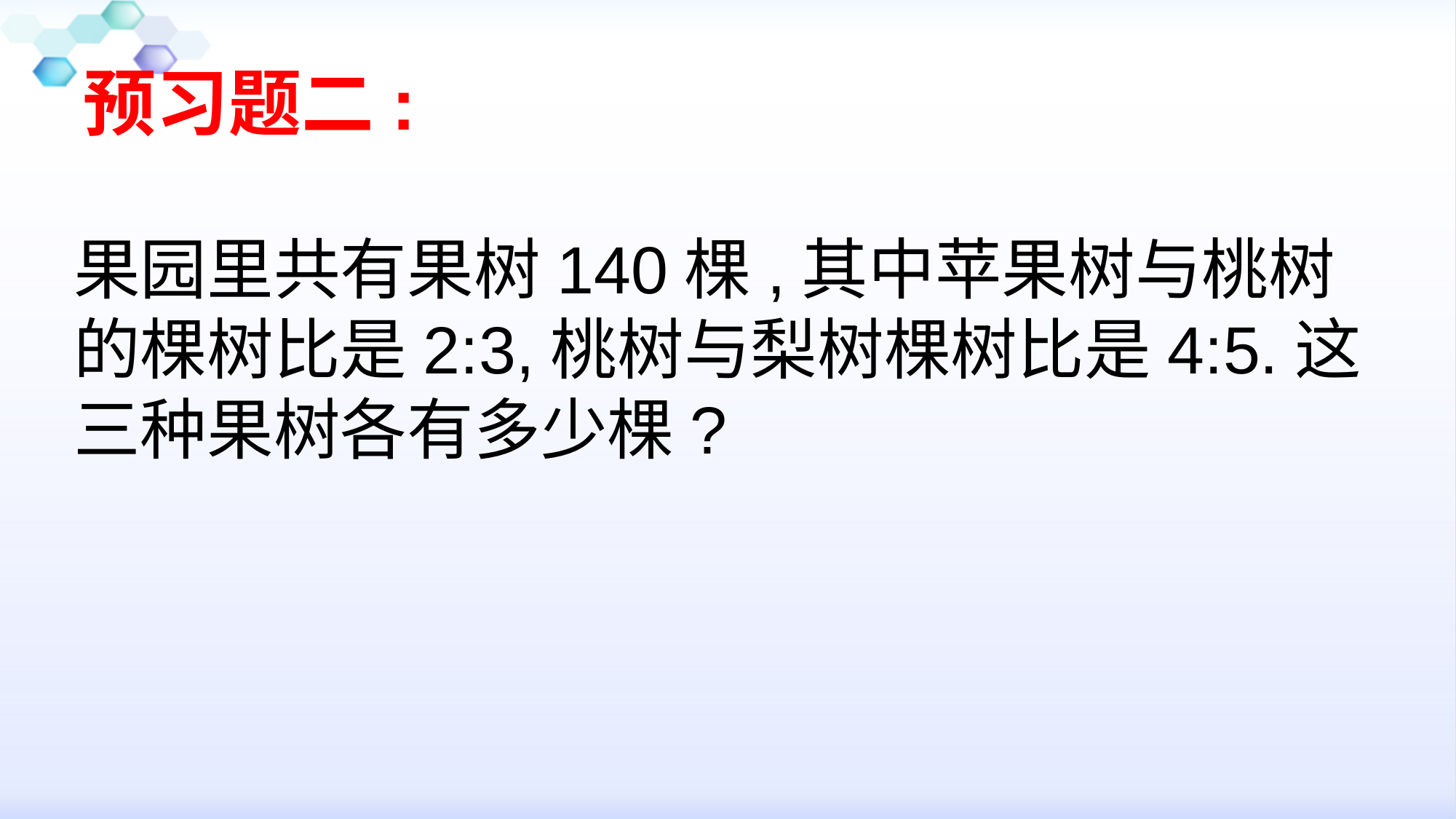

# 预习题二:
果园里共有果树140棵,其中苹果树与桃树的棵树比是2:3,桃树与梨树棵树比是4:5.这三种果树各有多少棵?